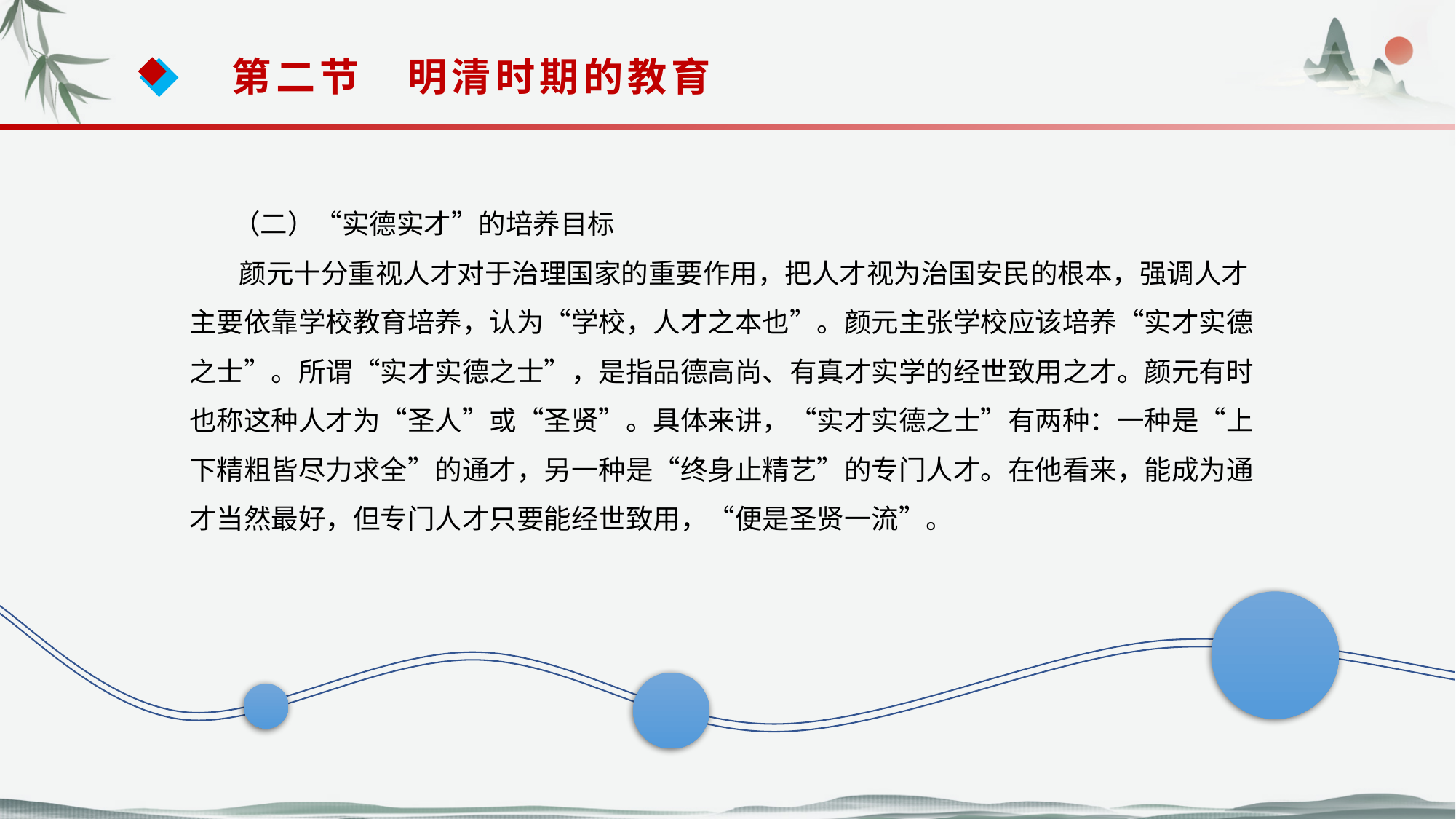

第二节　明清时期的教育

      （二）“实德实才”的培养目标
       颜元十分重视人才对于治理国家的重要作用，把人才视为治国安民的根本，强调人才主要依靠学校教育培养，认为“学校，人才之本也”。颜元主张学校应该培养“实才实德之士”。所谓“实才实德之士”，是指品德高尚、有真才实学的经世致用之才。颜元有时也称这种人才为“圣人”或“圣贤”。具体来讲，“实才实德之士”有两种：一种是“上下精粗皆尽力求全”的通才，另一种是“终身止精艺”的专门人才。在他看来，能成为通才当然最好，但专门人才只要能经世致用，“便是圣贤一流”。